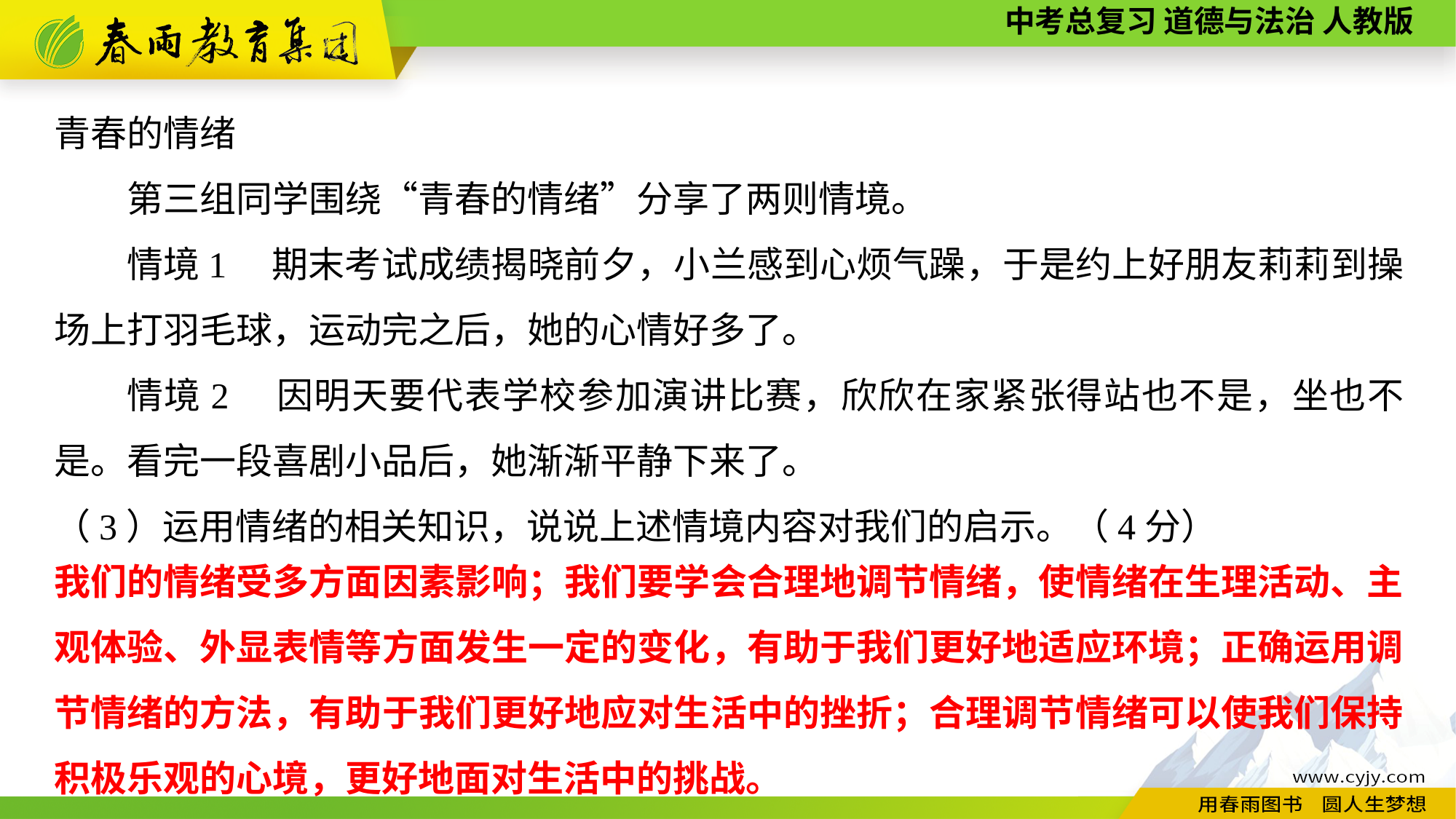

青春的情绪
第三组同学围绕“青春的情绪”分享了两则情境。
情境1　期末考试成绩揭晓前夕，小兰感到心烦气躁，于是约上好朋友莉莉到操场上打羽毛球，运动完之后，她的心情好多了。
情境2　因明天要代表学校参加演讲比赛，欣欣在家紧张得站也不是，坐也不是。看完一段喜剧小品后，她渐渐平静下来了。
（3）运用情绪的相关知识，说说上述情境内容对我们的启示。（4分）
我们的情绪受多方面因素影响；我们要学会合理地调节情绪，使情绪在生理活动、主观体验、外显表情等方面发生一定的变化，有助于我们更好地适应环境；正确运用调节情绪的方法，有助于我们更好地应对生活中的挫折；合理调节情绪可以使我们保持积极乐观的心境，更好地面对生活中的挑战。